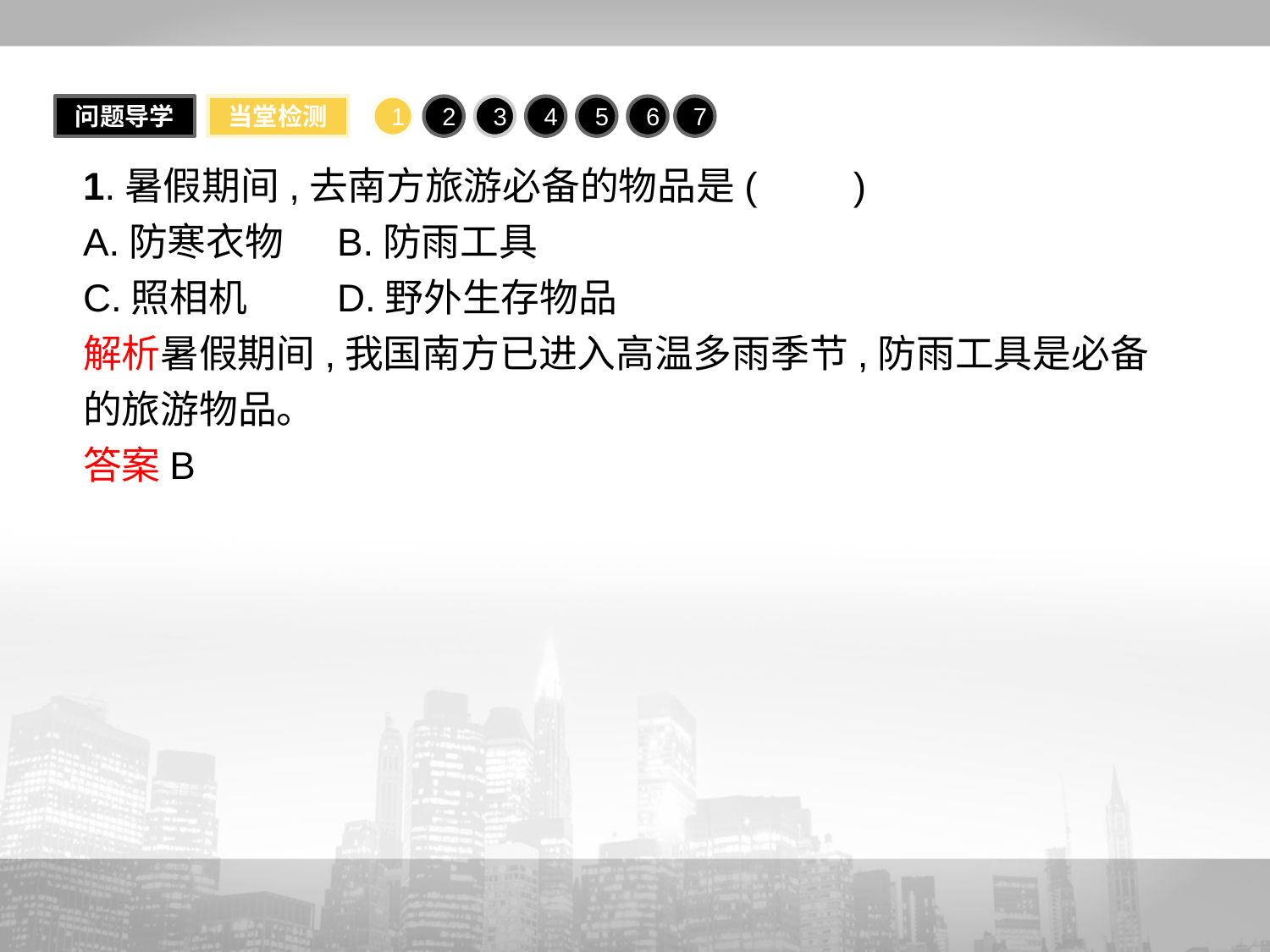

问题导学
当堂检测
1
2
3
4
5
6
7
1.暑假期间,去南方旅游必备的物品是(　　)
A.防寒衣物	B.防雨工具
C.照相机	D.野外生存物品
解析暑假期间,我国南方已进入高温多雨季节,防雨工具是必备的旅游物品。
答案B